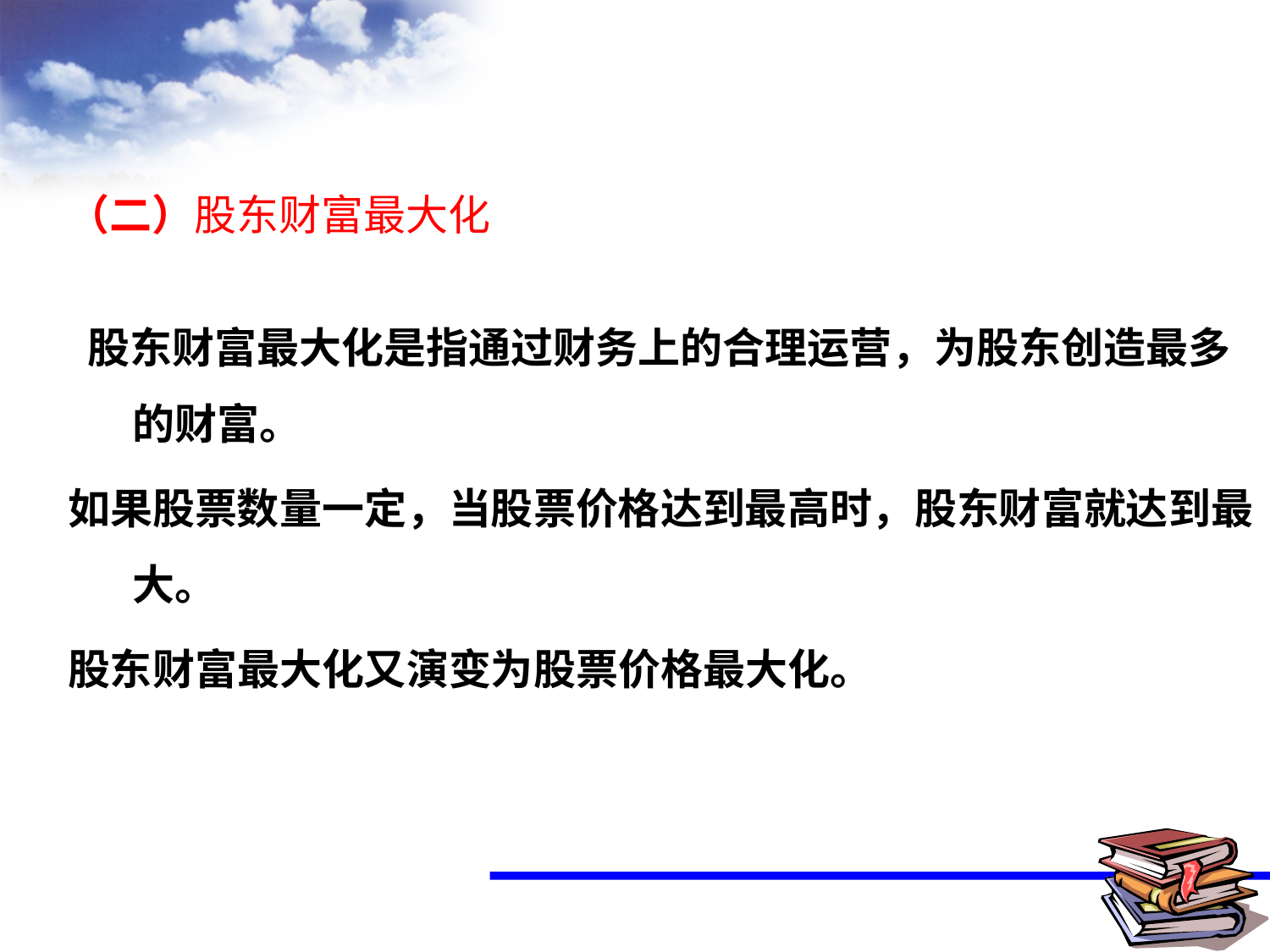

（二）股东财富最大化

 股东财富最大化是指通过财务上的合理运营，为股东创造最多的财富。
如果股票数量一定，当股票价格达到最高时，股东财富就达到最大。
股东财富最大化又演变为股票价格最大化。